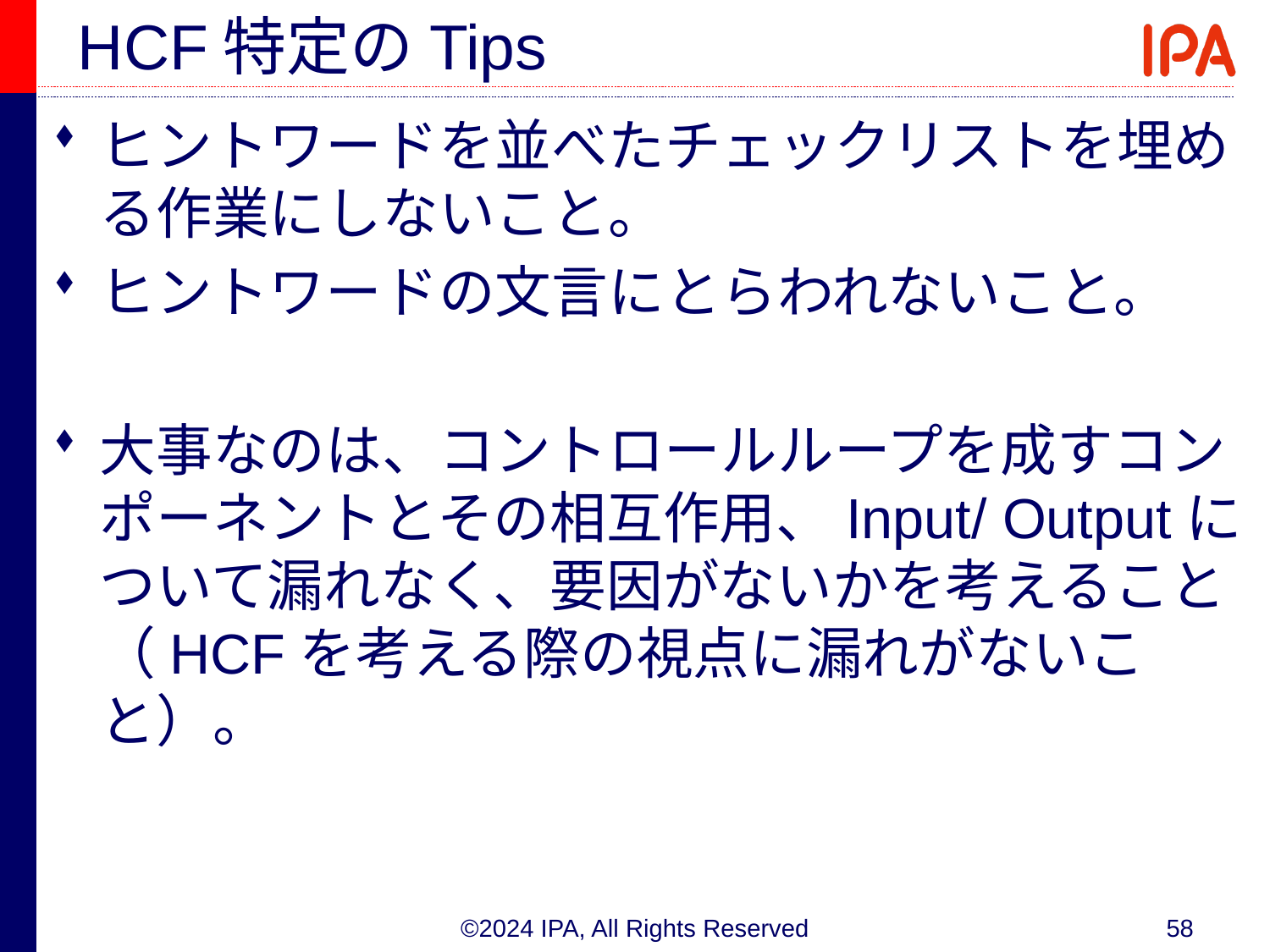

# HCF特定のTips
ヒントワードを並べたチェックリストを埋める作業にしないこと。
ヒントワードの文言にとらわれないこと。

大事なのは、コントロールループを成すコンポーネントとその相互作用、Input/ Outputについて漏れなく、要因がないかを考えること（HCFを考える際の視点に漏れがないこと）。
©2024 IPA, All Rights Reserved
58